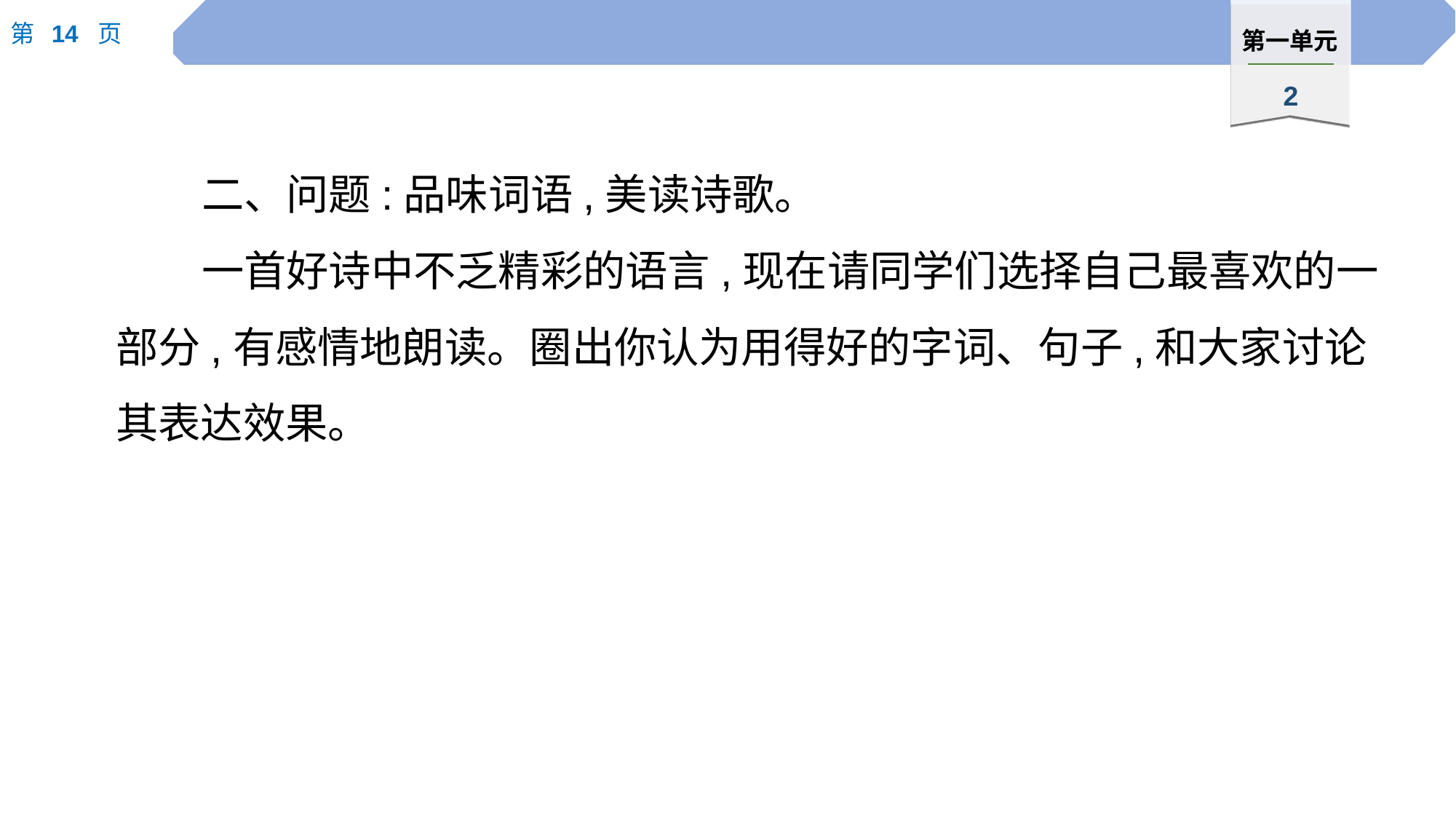

二、问题:品味词语,美读诗歌。
一首好诗中不乏精彩的语言,现在请同学们选择自己最喜欢的一部分,有感情地朗读。圈出你认为用得好的字词、句子,和大家讨论其表达效果。